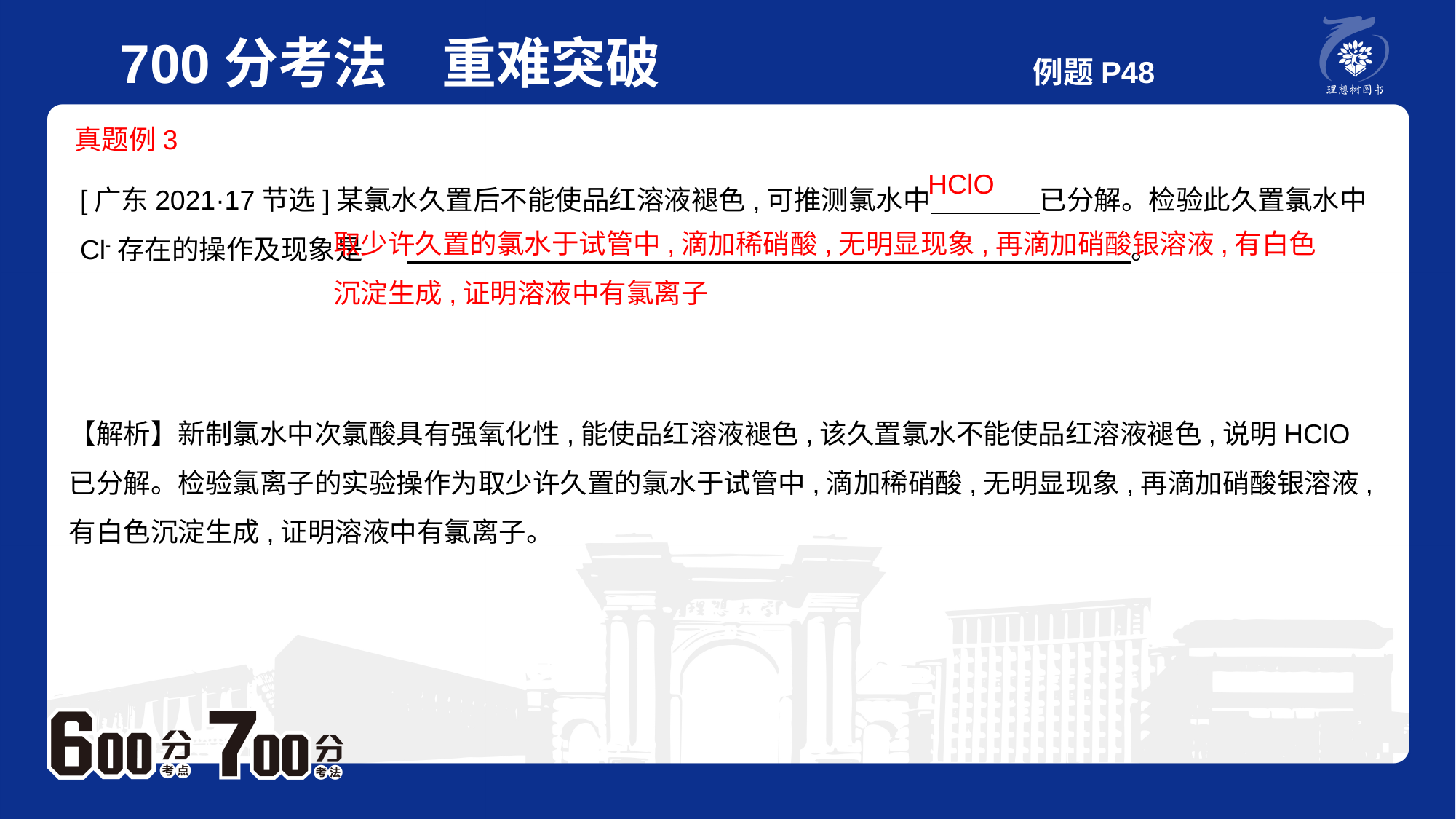

700分考法　重难突破                               例题P48
 真题例3
[广东2021·17节选]某氯水久置后不能使品红溶液褪色,可推测氯水中　　　　已分解。检验此久置氯水中Cl-存在的操作及现象是	                                                                                                                     。
HClO
取少许久置的氯水于试管中,滴加稀硝酸,无明显现象,再滴加硝酸银溶液,有白色沉淀生成,证明溶液中有氯离子
【解析】新制氯水中次氯酸具有强氧化性,能使品红溶液褪色,该久置氯水不能使品红溶液褪色,说明HClO已分解。检验氯离子的实验操作为取少许久置的氯水于试管中,滴加稀硝酸,无明显现象,再滴加硝酸银溶液,有白色沉淀生成,证明溶液中有氯离子。